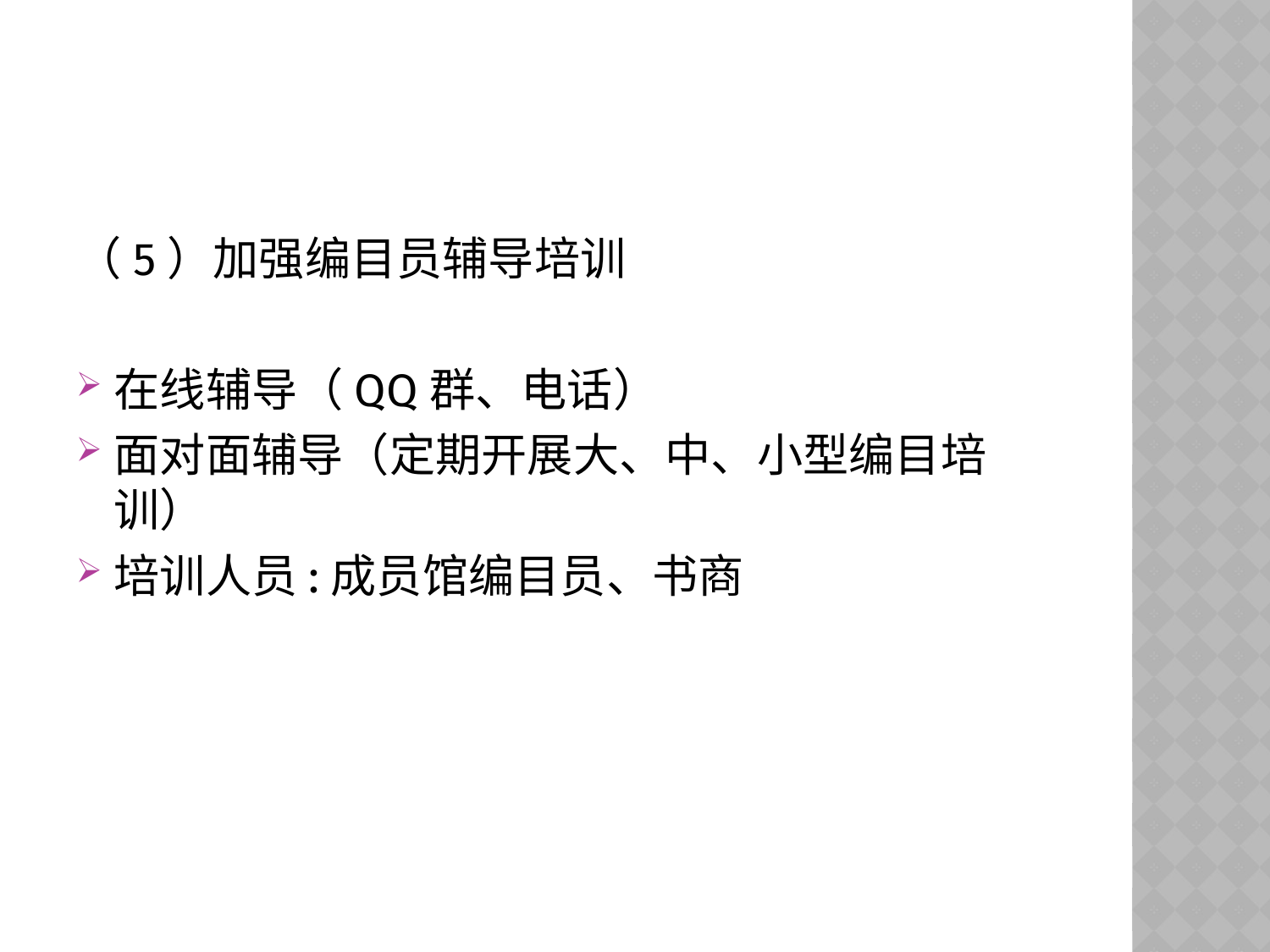

#
（5）加强编目员辅导培训

在线辅导（QQ群、电话）
面对面辅导（定期开展大、中、小型编目培训）
培训人员:成员馆编目员、书商